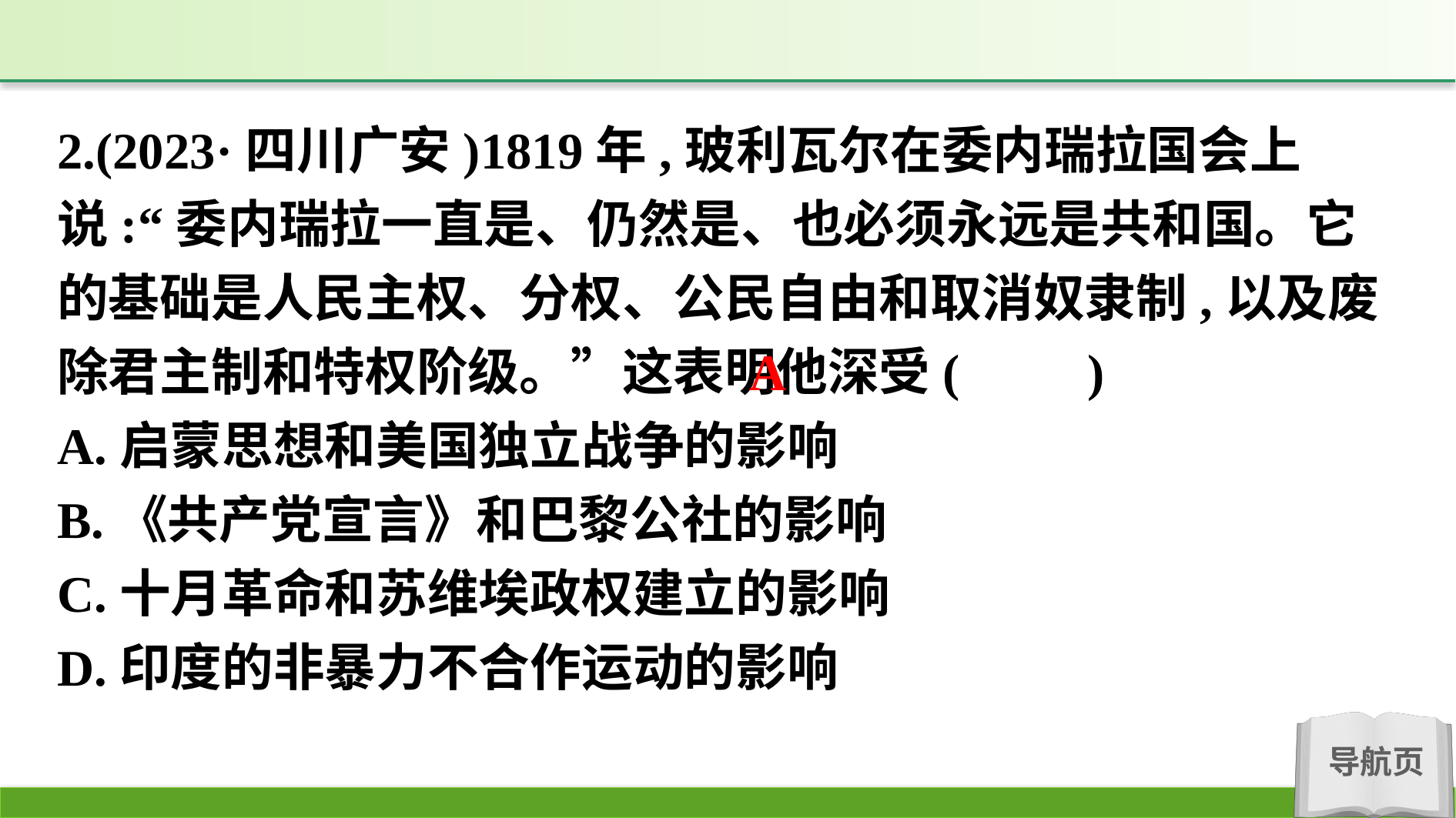

2.(2023·四川广安)1819年,玻利瓦尔在委内瑞拉国会上说:“委内瑞拉一直是、仍然是、也必须永远是共和国。它的基础是人民主权、分权、公民自由和取消奴隶制,以及废除君主制和特权阶级。”这表明他深受(　　)
A.启蒙思想和美国独立战争的影响
B.《共产党宣言》和巴黎公社的影响
C.十月革命和苏维埃政权建立的影响
D.印度的非暴力不合作运动的影响
A